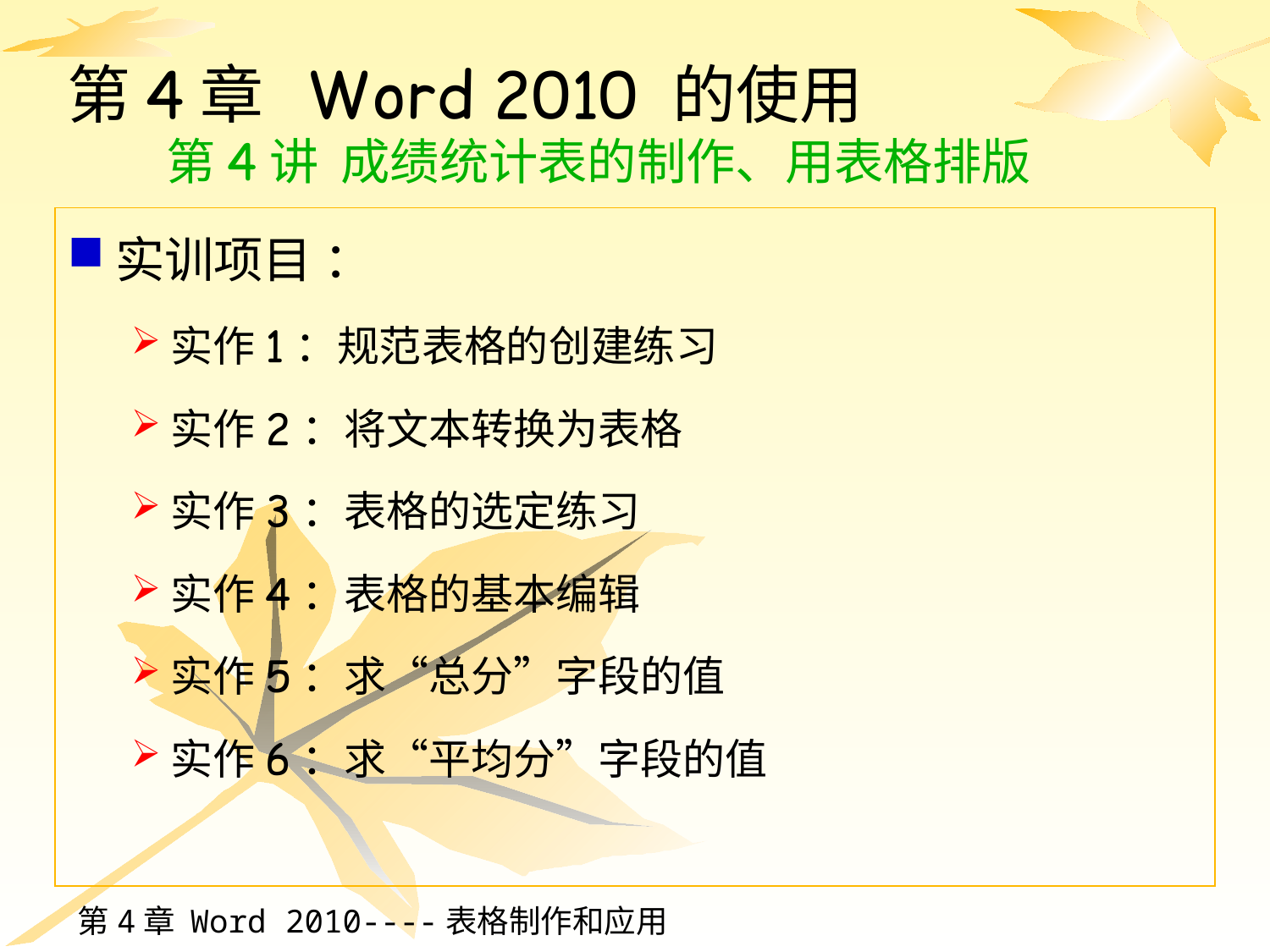

# 第4章  Word 2010 的使用 第4讲  成绩统计表的制作、用表格排版
实训项目 ：
实作1：规范表格的创建练习
实作2：将文本转换为表格
实作3：表格的选定练习
实作4：表格的基本编辑
实作5：求“总分”字段的值
实作6：求“平均分”字段的值